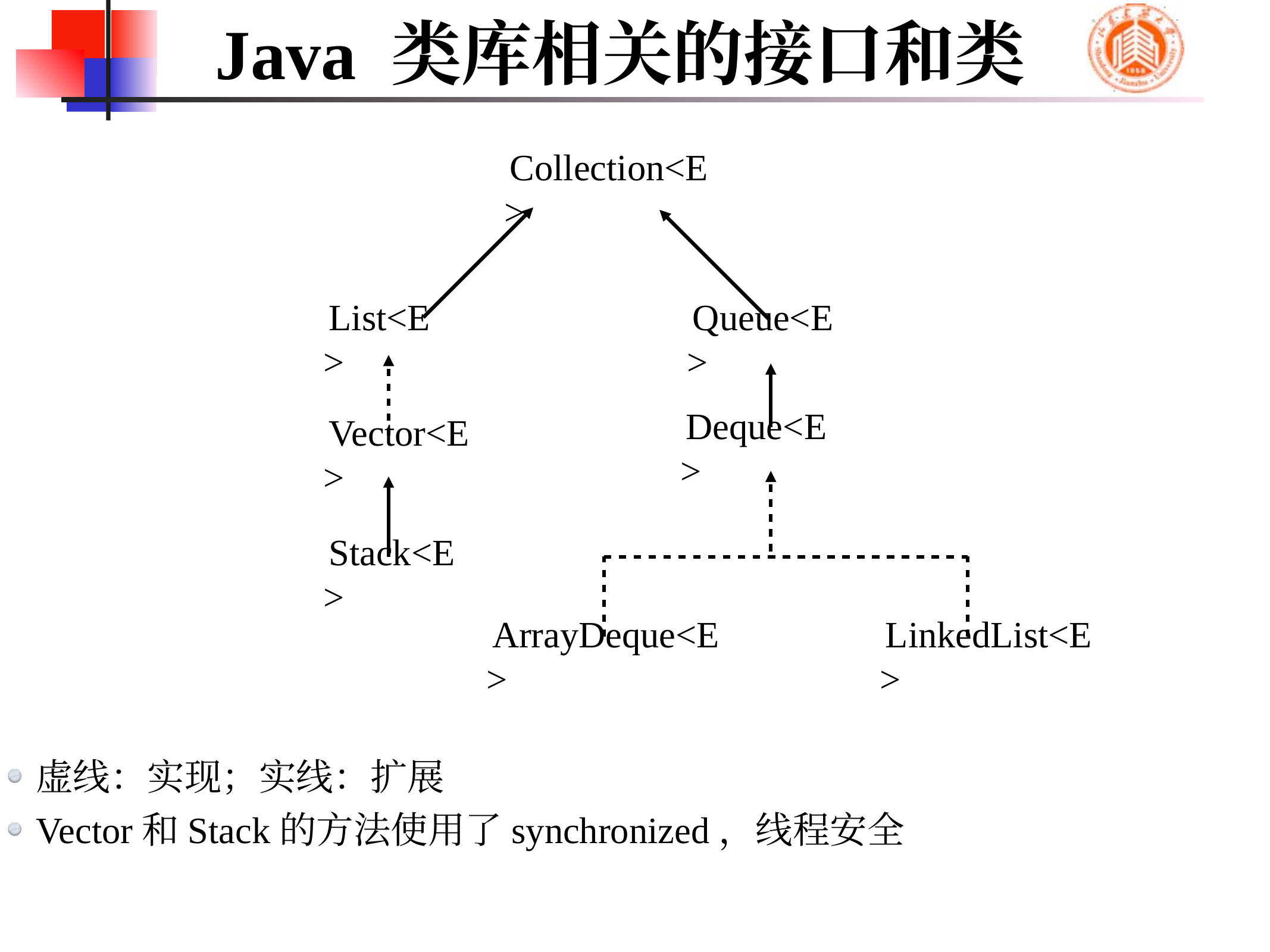

# Java 类库相关的接口和类
Collection<E>

List<E>
Queue<E>

Deque<E>
Vector<E>

Stack<E>

ArrayDeque<E>
LinkedList<E>
虚线：实现；实线：扩展
Vector和Stack的方法使用了synchronized，线程安全